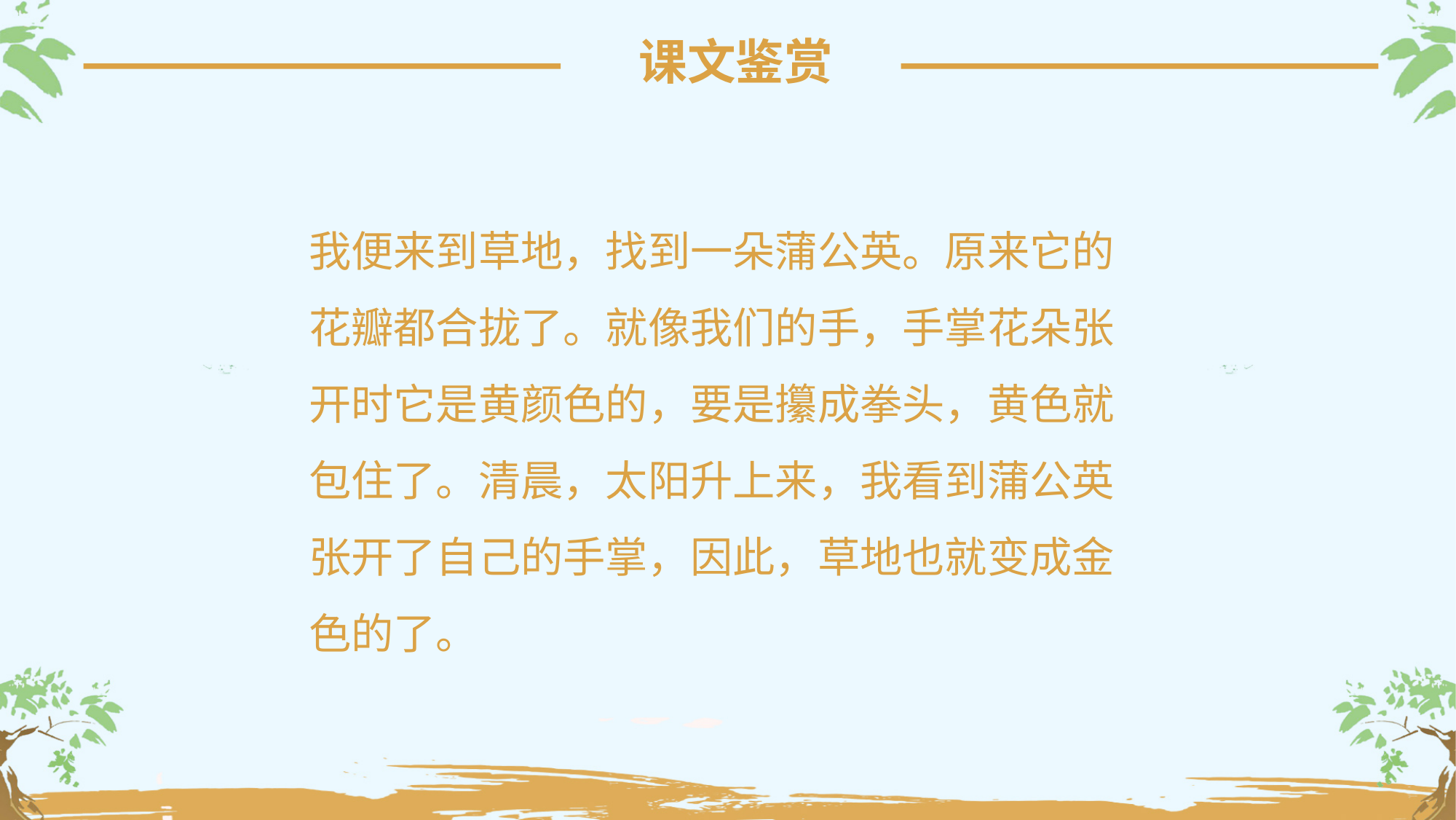

课文鉴赏

我便来到草地，找到一朵蒲公英。原来它的花瓣都合拢了。就像我们的手，手掌花朵张开时它是黄颜色的，要是攥成拳头，黄色就包住了。清晨，太阳升上来，我看到蒲公英张开了自己的手掌，因此，草地也就变成金色的了。